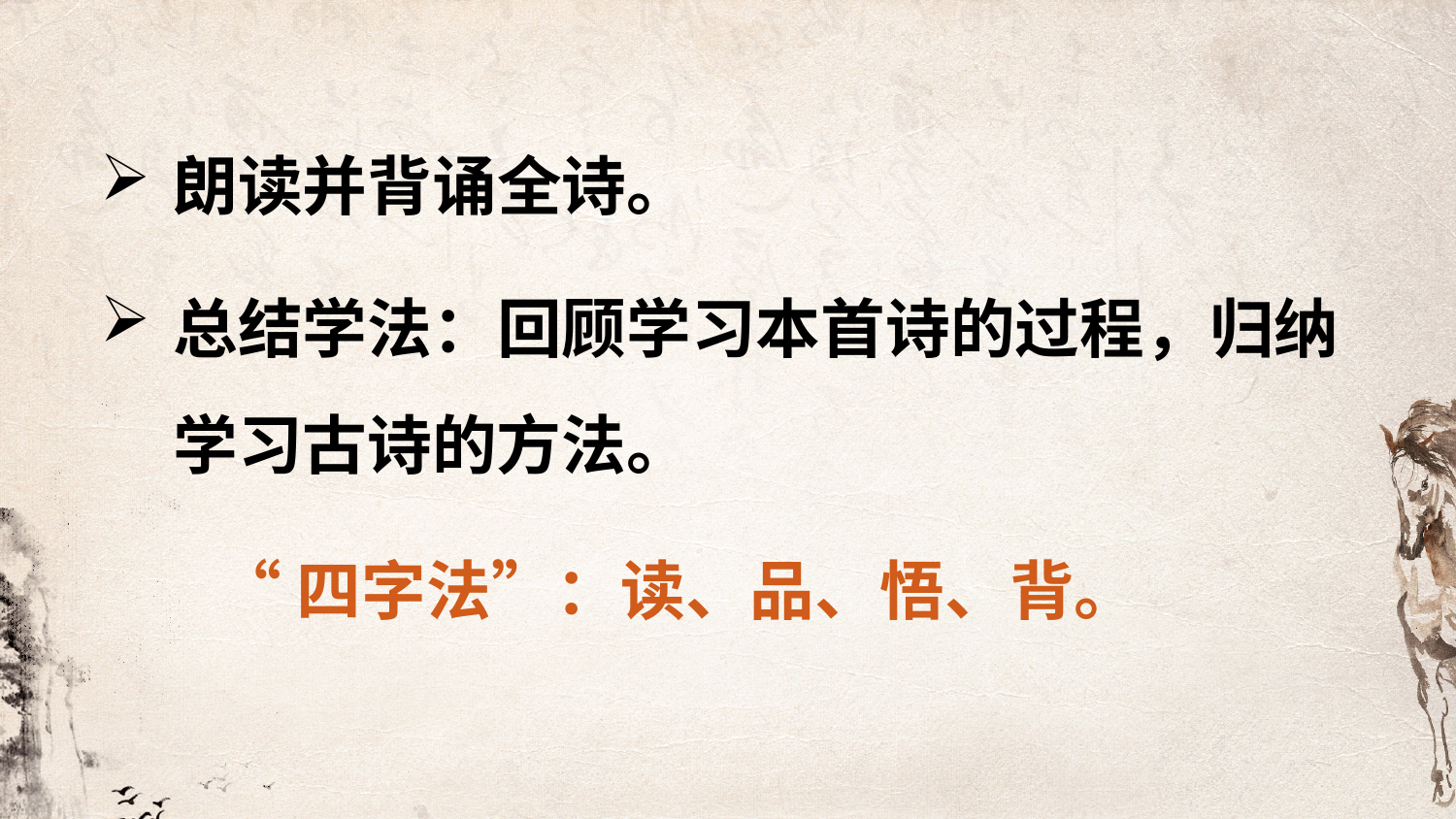

朗读并背诵全诗。
总结学法：回顾学习本首诗的过程，归纳学习古诗的方法。
“四字法”：读、品、悟、背。